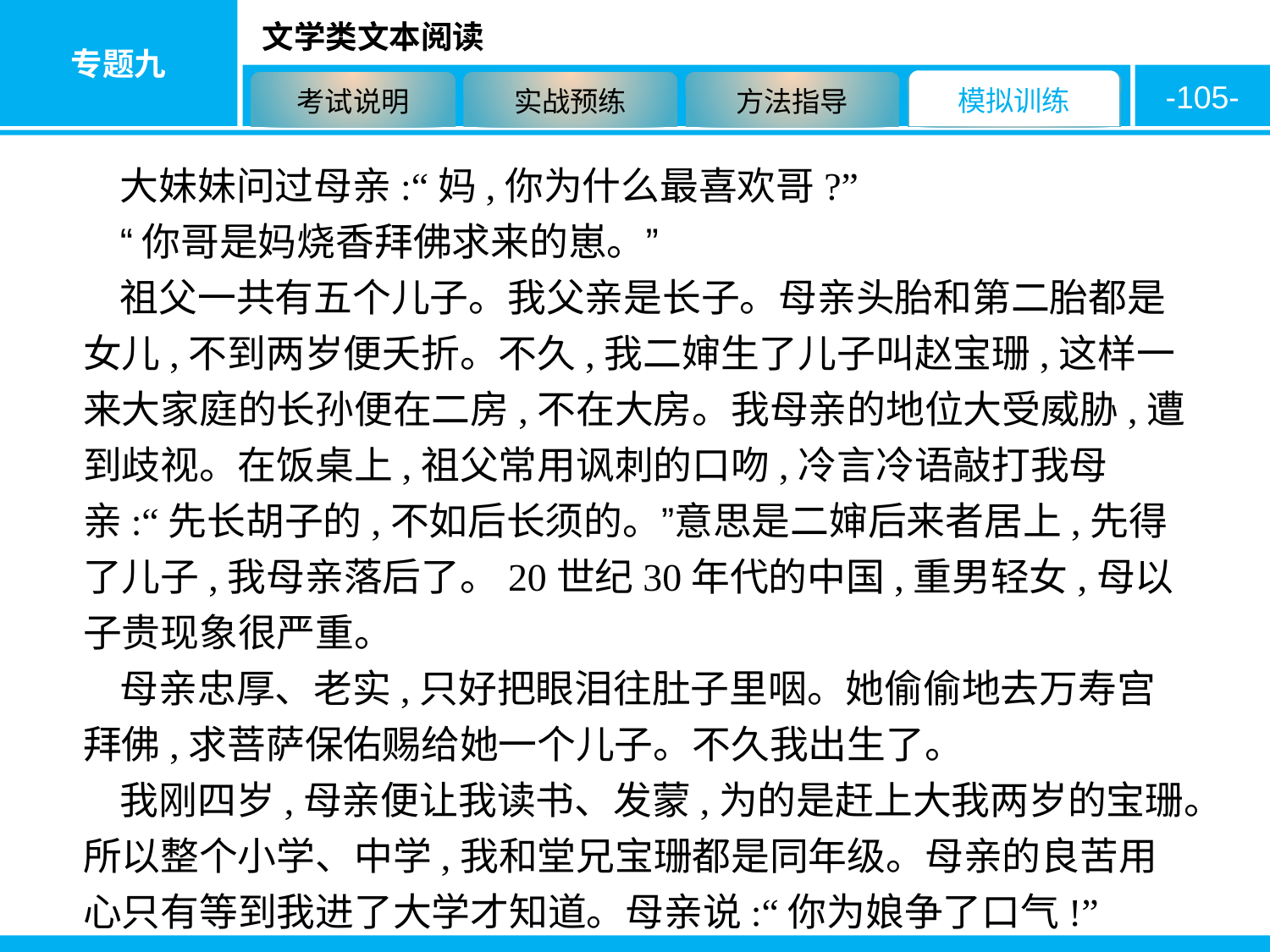

-105-
大妹妹问过母亲:“妈,你为什么最喜欢哥?”
“你哥是妈烧香拜佛求来的崽。”
祖父一共有五个儿子。我父亲是长子。母亲头胎和第二胎都是女儿,不到两岁便夭折。不久,我二婶生了儿子叫赵宝珊,这样一来大家庭的长孙便在二房,不在大房。我母亲的地位大受威胁,遭到歧视。在饭桌上,祖父常用讽刺的口吻,冷言冷语敲打我母亲:“先长胡子的,不如后长须的。”意思是二婶后来者居上,先得了儿子,我母亲落后了。20世纪30年代的中国,重男轻女,母以子贵现象很严重。
母亲忠厚、老实,只好把眼泪往肚子里咽。她偷偷地去万寿宫拜佛,求菩萨保佑赐给她一个儿子。不久我出生了。
我刚四岁,母亲便让我读书、发蒙,为的是赶上大我两岁的宝珊。所以整个小学、中学,我和堂兄宝珊都是同年级。母亲的良苦用心只有等到我进了大学才知道。母亲说:“你为娘争了口气!”